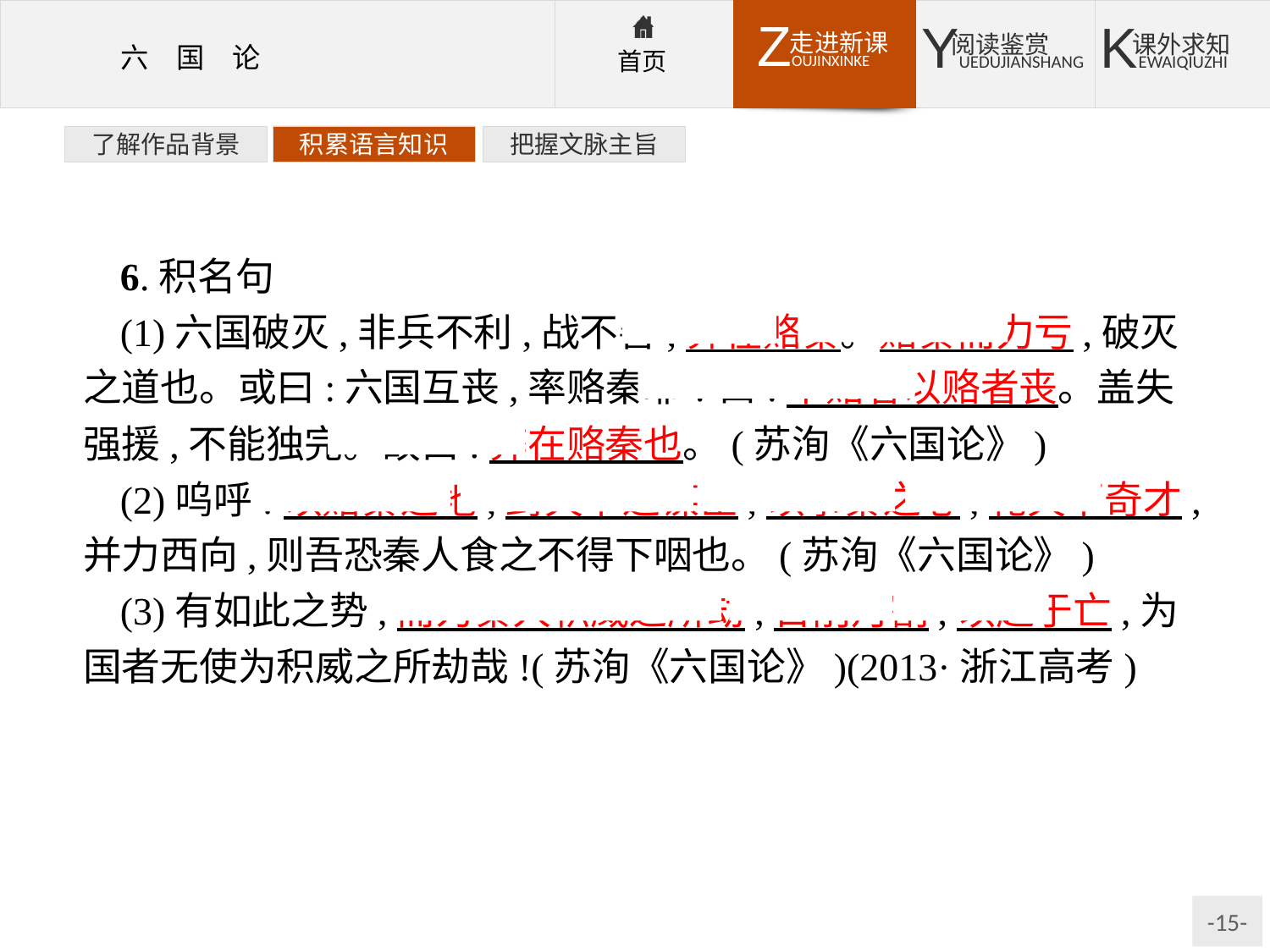

了解作品背景
积累语言知识
把握文脉主旨
6.积名句
(1)六国破灭,非兵不利,战不善,弊在赂秦。赂秦而力亏,破灭之道也。或曰:六国互丧,率赂秦耶?曰:不赂者以赂者丧。盖失强援,不能独完。故曰:弊在赂秦也。(苏洵《六国论》)
(2)呜呼!以赂秦之地,封天下之谋臣,以事秦之心,礼天下奇才,并力西向,则吾恐秦人食之不得下咽也。(苏洵《六国论》)
(3)有如此之势,而为秦人积威之所劫,日削月割,以趋于亡,为国者无使为积威之所劫哉!(苏洵《六国论》)(2013·浙江高考)